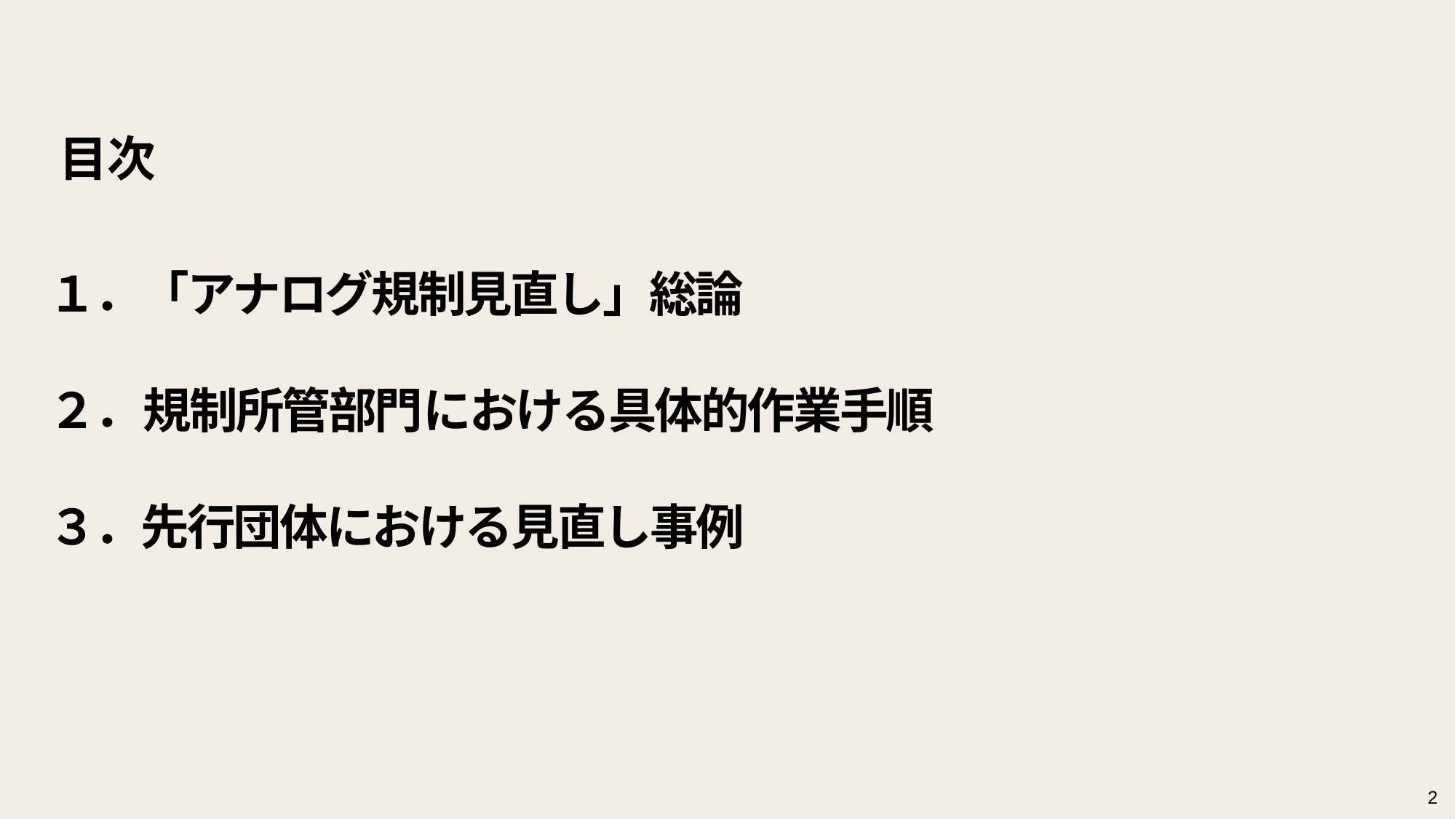

# １．「アナログ規制見直し」総論 ２．規制所管部門における具体的作業手順 ３．先行団体における見直し事例
目次
2